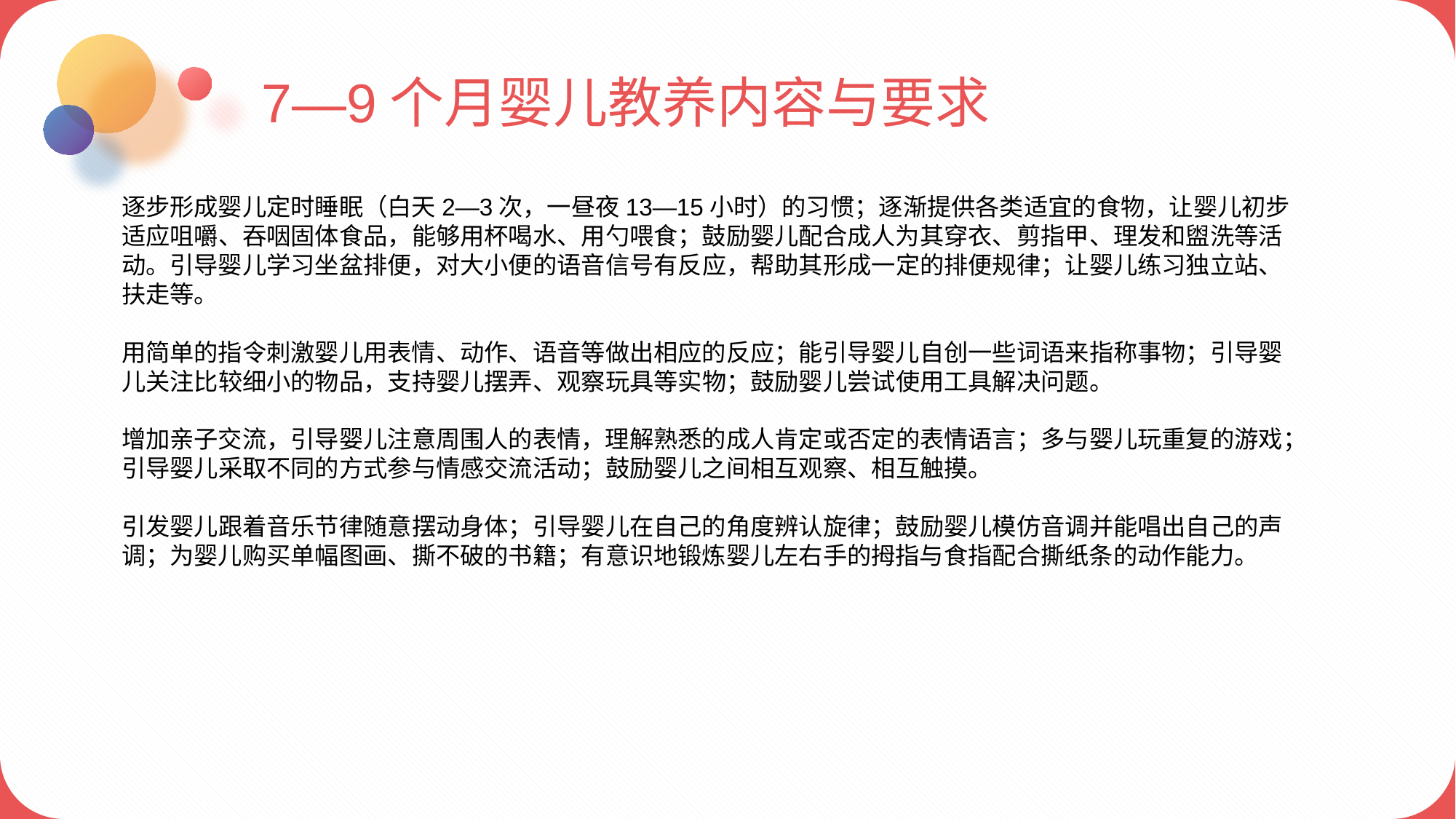

7—9个月婴儿教养内容与要求
逐步形成婴儿定时睡眠（白天2—3次，一昼夜13—15小时）的习惯；逐渐提供各类适宜的食物，让婴儿初步适应咀嚼、吞咽固体食品，能够用杯喝水、用勺喂食；鼓励婴儿配合成人为其穿衣、剪指甲、理发和盥洗等活动。引导婴儿学习坐盆排便，对大小便的语音信号有反应，帮助其形成一定的排便规律；让婴儿练习独立站、扶走等。

用简单的指令刺激婴儿用表情、动作、语音等做出相应的反应；能引导婴儿自创一些词语来指称事物；引导婴儿关注比较细小的物品，支持婴儿摆弄、观察玩具等实物；鼓励婴儿尝试使用工具解决问题。

增加亲子交流，引导婴儿注意周围人的表情，理解熟悉的成人肯定或否定的表情语言；多与婴儿玩重复的游戏；引导婴儿采取不同的方式参与情感交流活动；鼓励婴儿之间相互观察、相互触摸。

引发婴儿跟着音乐节律随意摆动身体；引导婴儿在自己的角度辨认旋律；鼓励婴儿模仿音调并能唱出自己的声调；为婴儿购买单幅图画、撕不破的书籍；有意识地锻炼婴儿左右手的拇指与食指配合撕纸条的动作能力。